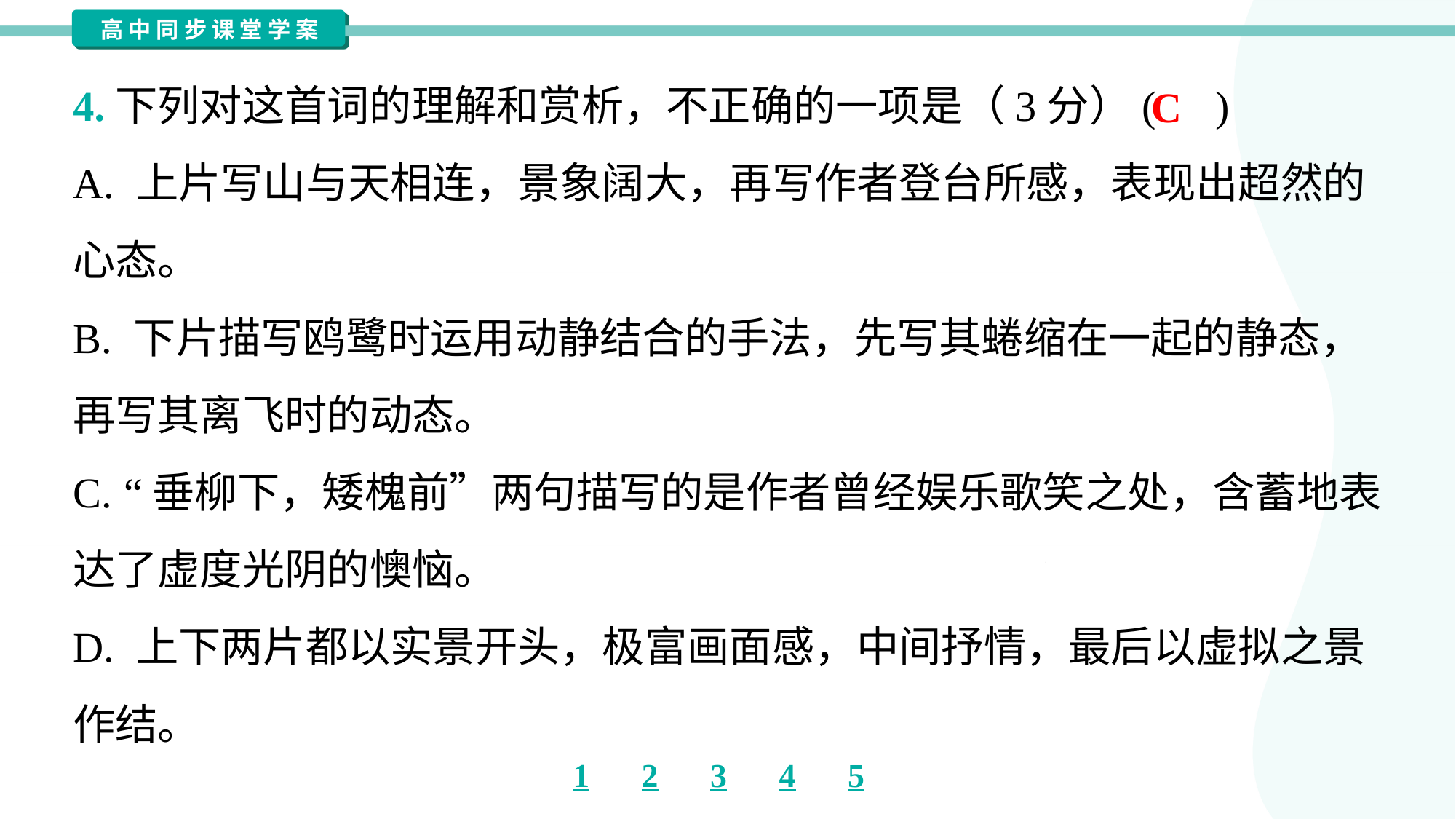

4.下列对这首词的理解和赏析，不正确的一项是（3分）(     )
C
A. 上片写山与天相连，景象阔大，再写作者登台所感，表现出超然的
心态。
B. 下片描写鸥鹭时运用动静结合的手法，先写其蜷缩在一起的静态，
再写其离飞时的动态。
C. “垂柳下，矮槐前”两句描写的是作者曾经娱乐歌笑之处，含蓄地表
达了虚度光阴的懊恼。
D. 上下两片都以实景开头，极富画面感，中间抒情，最后以虚拟之景
作结。